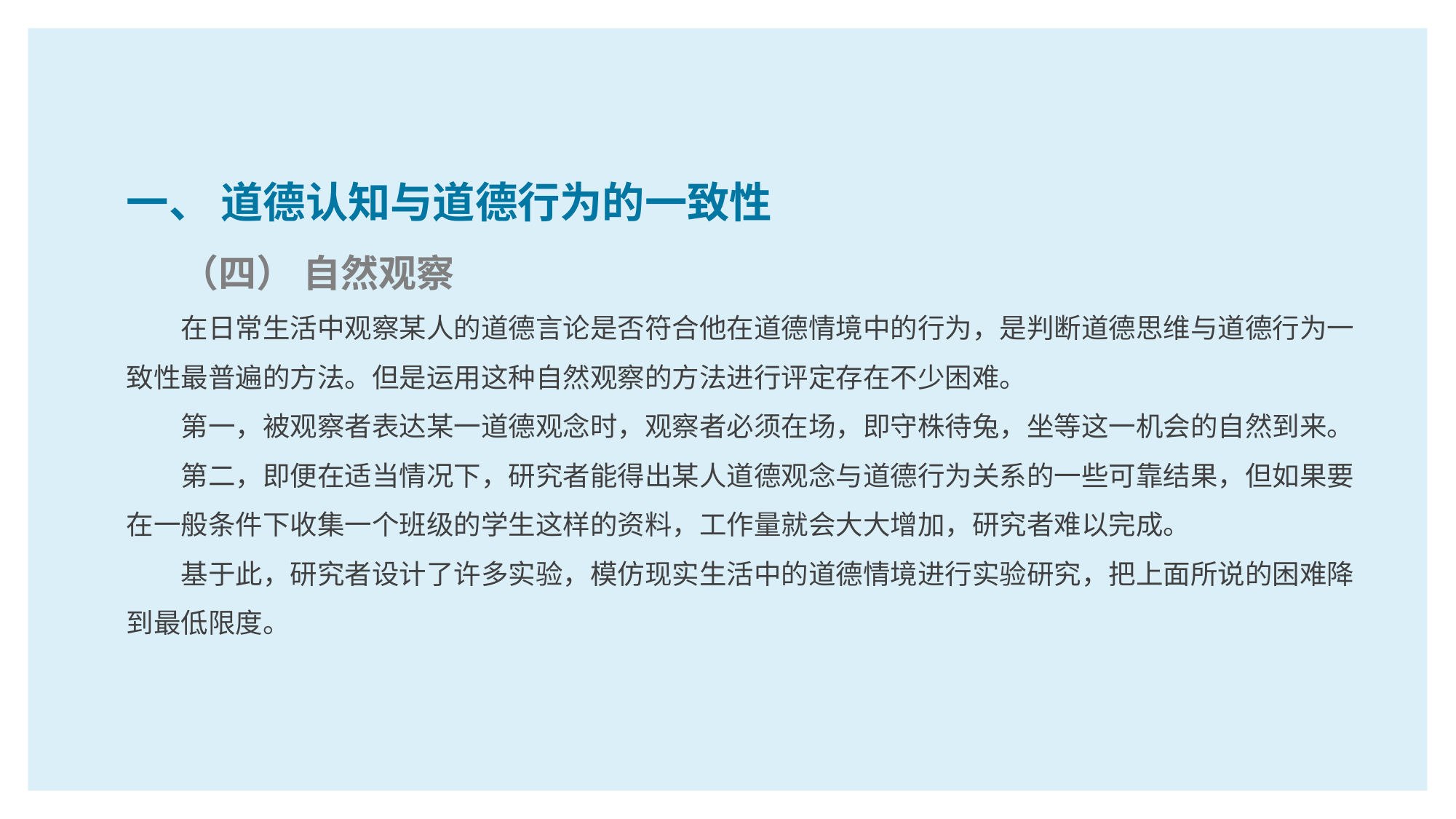

一、 道德认知与道德行为的一致性
（四） 自然观察
在日常生活中观察某人的道德言论是否符合他在道德情境中的行为，是判断道德思维与道德行为一致性最普遍的方法。但是运用这种自然观察的方法进行评定存在不少困难。
第一，被观察者表达某一道德观念时，观察者必须在场，即守株待兔，坐等这一机会的自然到来。
第二，即便在适当情况下，研究者能得出某人道德观念与道德行为关系的一些可靠结果，但如果要在一般条件下收集一个班级的学生这样的资料，工作量就会大大增加，研究者难以完成。
基于此，研究者设计了许多实验，模仿现实生活中的道德情境进行实验研究，把上面所说的困难降到最低限度。